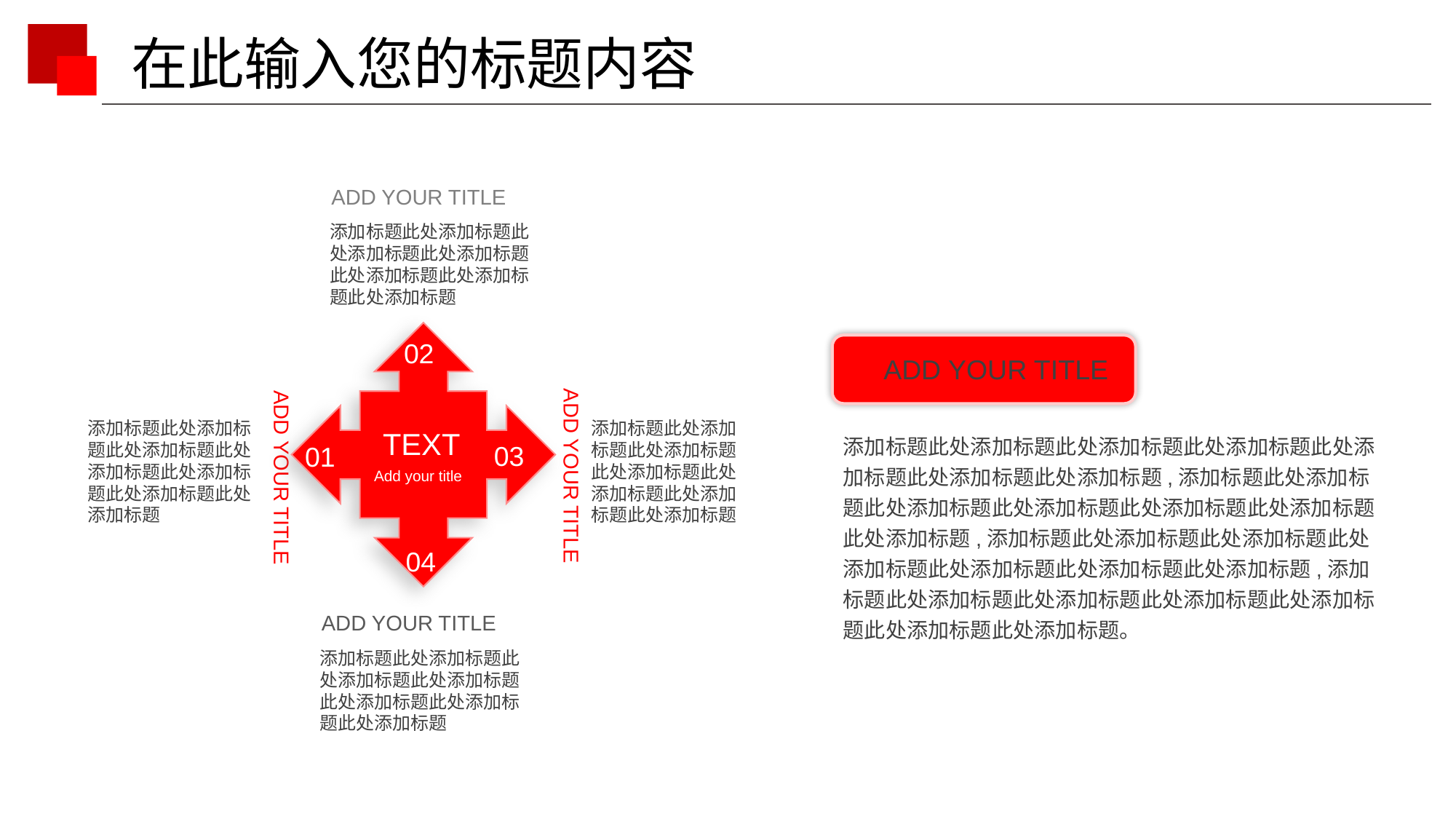

ADD YOUR TITLE
添加标题此处添加标题此处添加标题此处添加标题此处添加标题此处添加标题此处添加标题

02
TEXT
03
01
Add your title
04

ADD YOUR TITLE
ADD YOUR TITLE
添加标题此处添加标题此处添加标题此处添加标题此处添加标题此处添加标题此处添加标题
ADD YOUR TITLE
添加标题此处添加标题此处添加标题此处添加标题此处添加标题此处添加标题此处添加标题
添加标题此处添加标题此处添加标题此处添加标题此处添加标题此处添加标题此处添加标题,添加标题此处添加标题此处添加标题此处添加标题此处添加标题此处添加标题此处添加标题,添加标题此处添加标题此处添加标题此处添加标题此处添加标题此处添加标题此处添加标题,添加标题此处添加标题此处添加标题此处添加标题此处添加标题此处添加标题此处添加标题。
ADD YOUR TITLE
添加标题此处添加标题此处添加标题此处添加标题此处添加标题此处添加标题此处添加标题